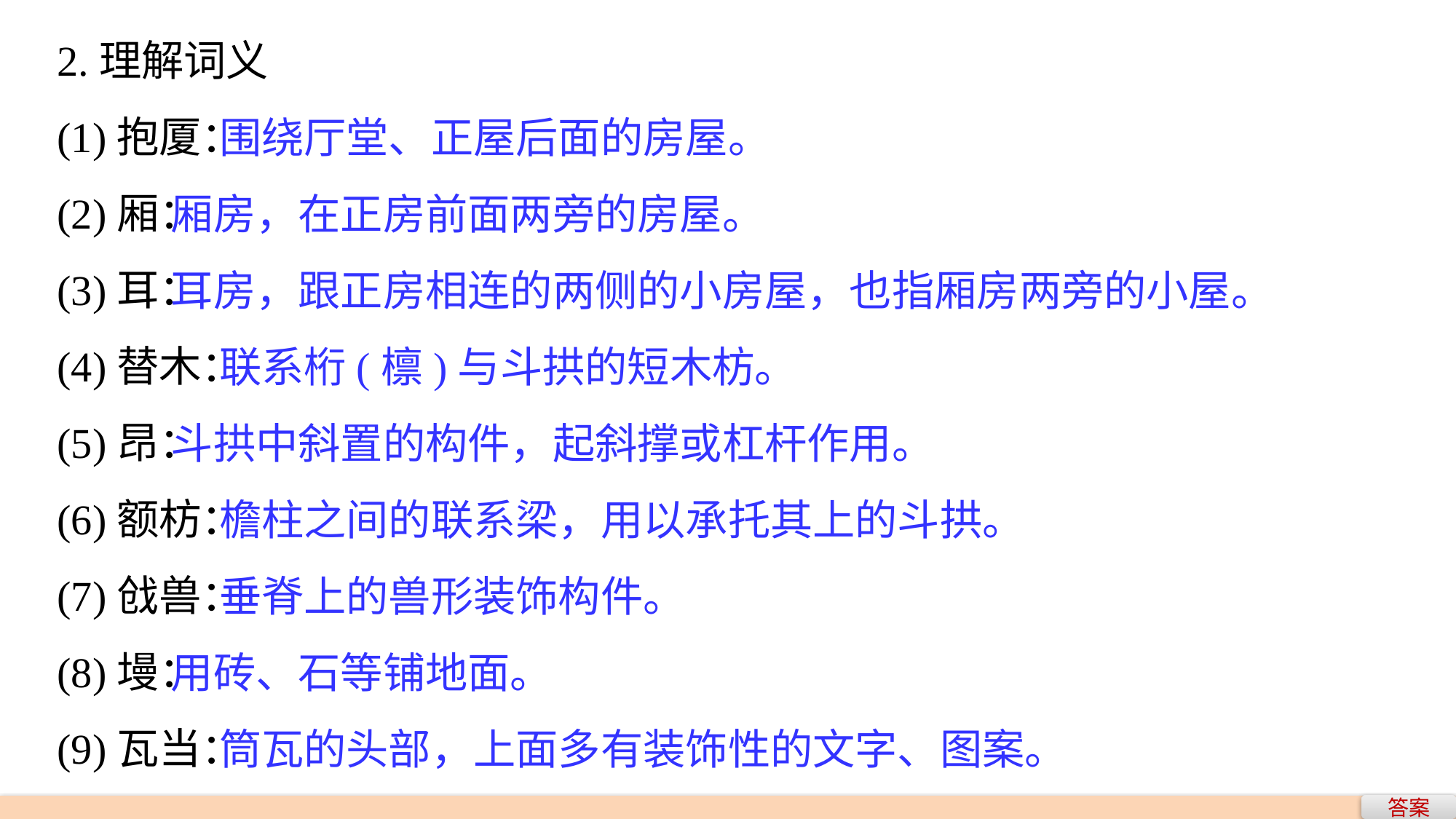

2.理解词义
(1)抱厦：
(2)厢：
(3)耳：
(4)替木：
(5)昂：
(6)额枋：
(7)戗兽：
(8)墁：
(9)瓦当：
    围绕厅堂、正屋后面的房屋。
厢房，在正房前面两旁的房屋。
耳房，跟正房相连的两侧的小房屋，也指厢房两旁的小屋。
    联系桁(檩)与斗拱的短木枋。
斗拱中斜置的构件，起斜撑或杠杆作用。
    檐柱之间的联系梁，用以承托其上的斗拱。
    垂脊上的兽形装饰构件。
用砖、石等铺地面。
    筒瓦的头部，上面多有装饰性的文字、图案。
答案